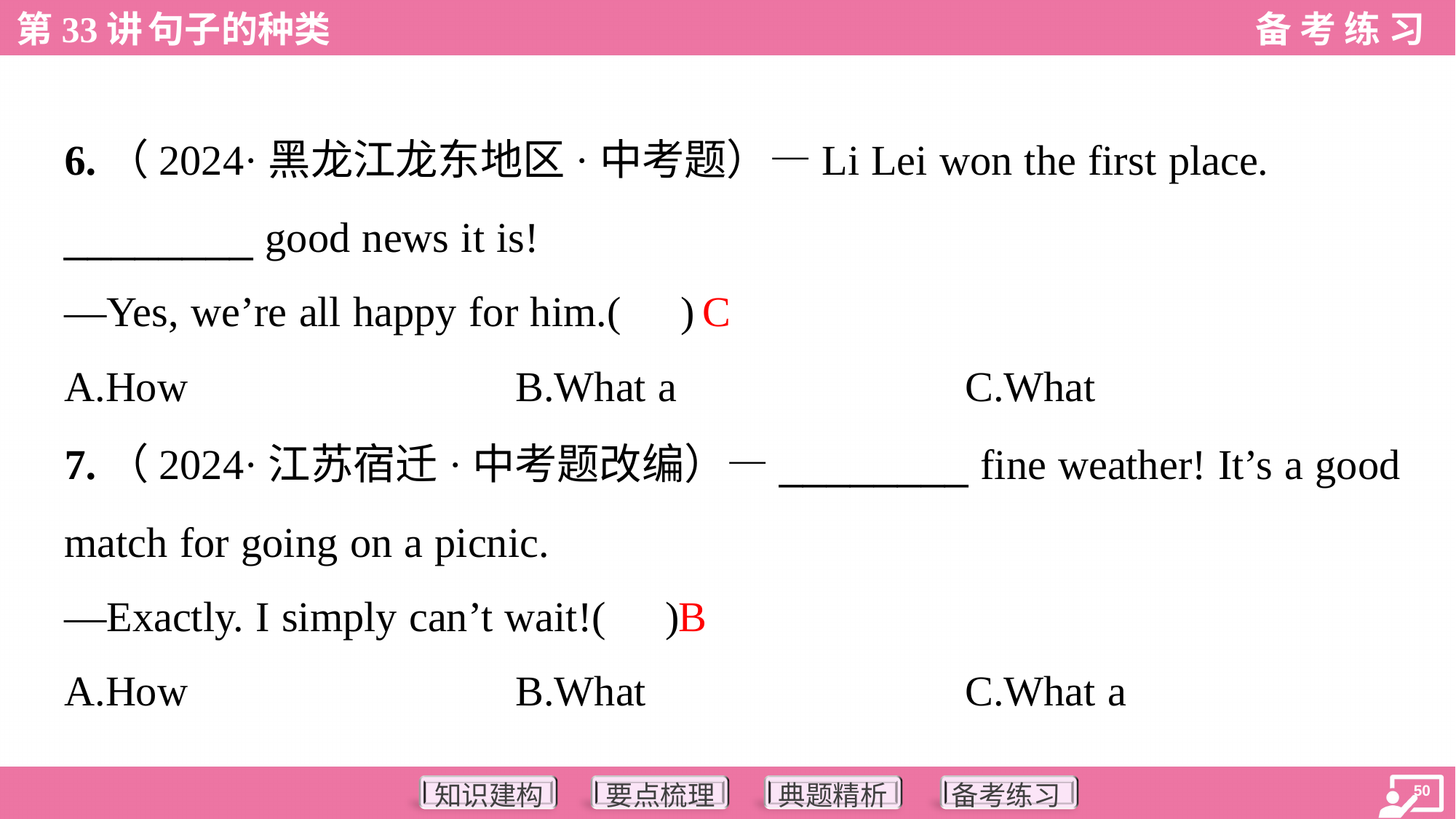

6.（2024·黑龙江龙东地区·中考题）—Li Lei won the first place.
________ good news it is!
—Yes, we’re all happy for him.(     )
C
A.How	B.What a	C.What
7.（2024·江苏宿迁·中考题改编）—________ fine weather! It’s a good
match for going on a picnic.
—Exactly. I simply can’t wait!(     )
B
A.How	B.What	C.What a